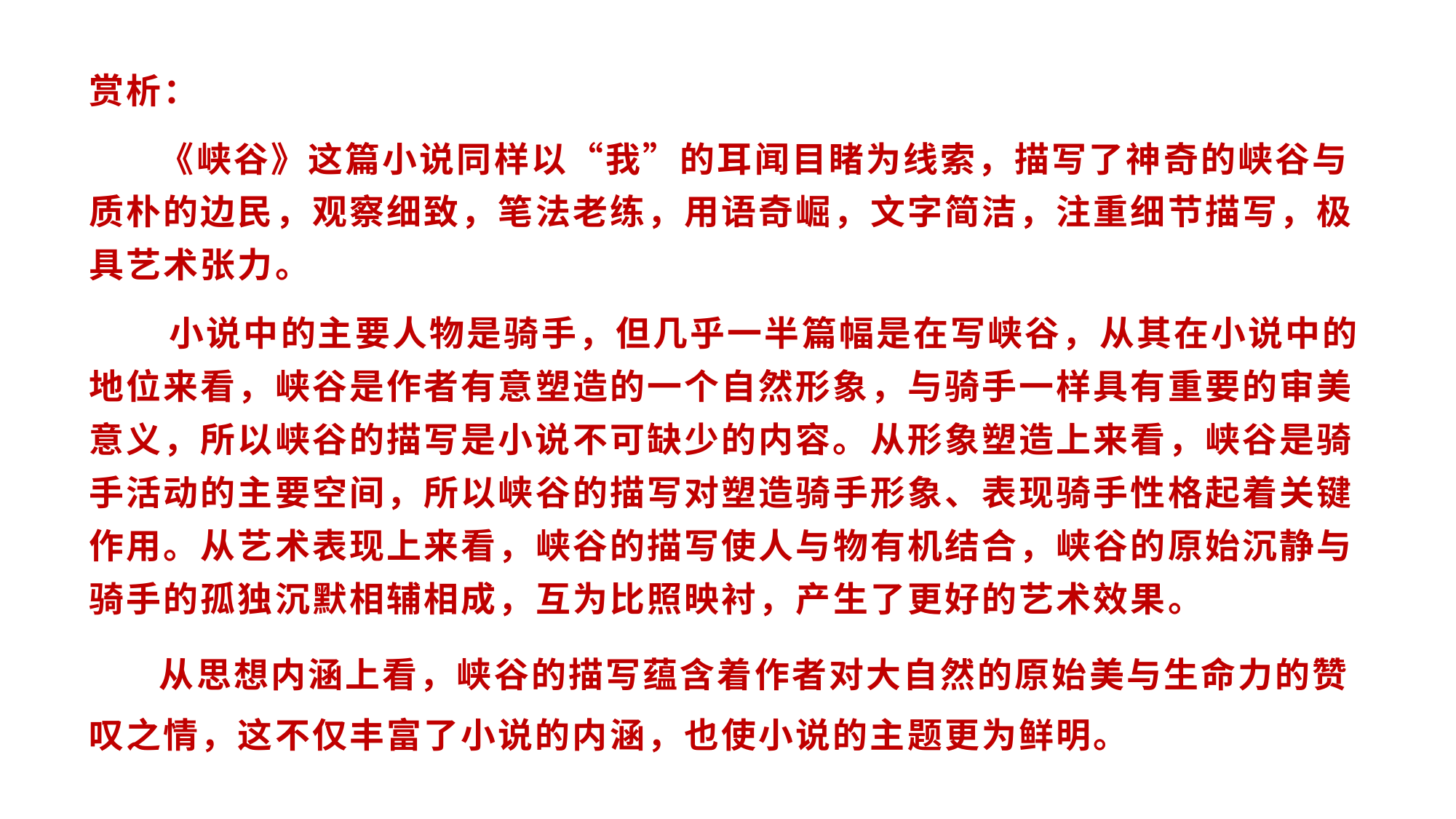

赏析：
      《峡谷》这篇小说同样以“我”的耳闻目睹为线索，描写了神奇的峡谷与质朴的边民，观察细致，笔法老练，用语奇崛，文字简洁，注重细节描写，极具艺术张力。
       小说中的主要人物是骑手，但几乎一半篇幅是在写峡谷，从其在小说中的地位来看，峡谷是作者有意塑造的一个自然形象，与骑手一样具有重要的审美意义，所以峡谷的描写是小说不可缺少的内容。从形象塑造上来看，峡谷是骑手活动的主要空间，所以峡谷的描写对塑造骑手形象、表现骑手性格起着关键作用。从艺术表现上来看，峡谷的描写使人与物有机结合，峡谷的原始沉静与骑手的孤独沉默相辅相成，互为比照映衬，产生了更好的艺术效果。
      从思想内涵上看，峡谷的描写蕴含着作者对大自然的原始美与生命力的赞叹之情，这不仅丰富了小说的内涵，也使小说的主题更为鲜明。